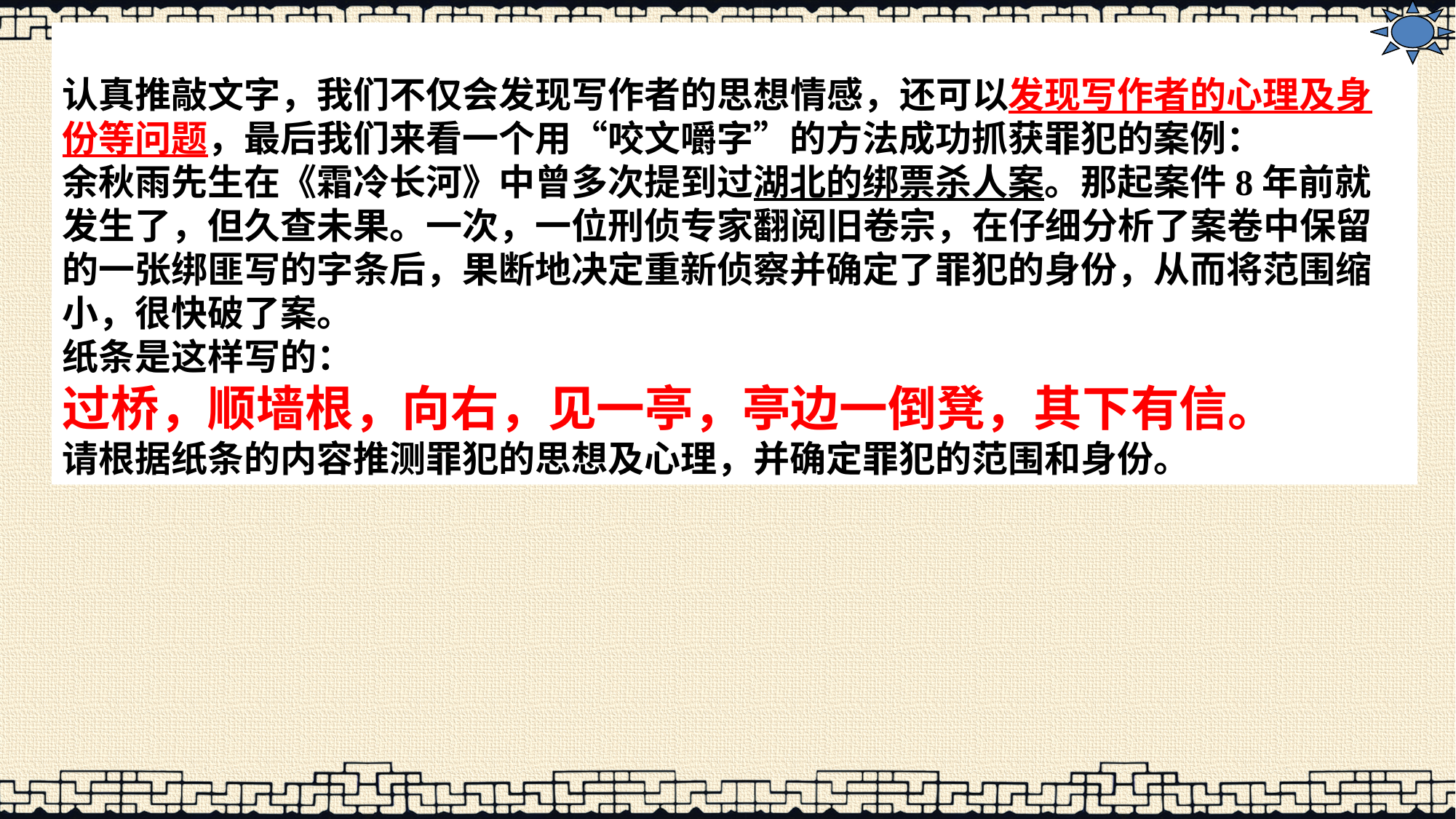

认真推敲文字，我们不仅会发现写作者的思想情感，还可以发现写作者的心理及身份等问题，最后我们来看一个用“咬文嚼字”的方法成功抓获罪犯的案例：
余秋雨先生在《霜冷长河》中曾多次提到过湖北的绑票杀人案。那起案件8年前就发生了，但久查未果。一次，一位刑侦专家翻阅旧卷宗，在仔细分析了案卷中保留的一张绑匪写的字条后，果断地决定重新侦察并确定了罪犯的身份，从而将范围缩小，很快破了案。
纸条是这样写的：
过桥，顺墙根，向右，见一亭，亭边一倒凳，其下有信。
请根据纸条的内容推测罪犯的思想及心理，并确定罪犯的范围和身份。